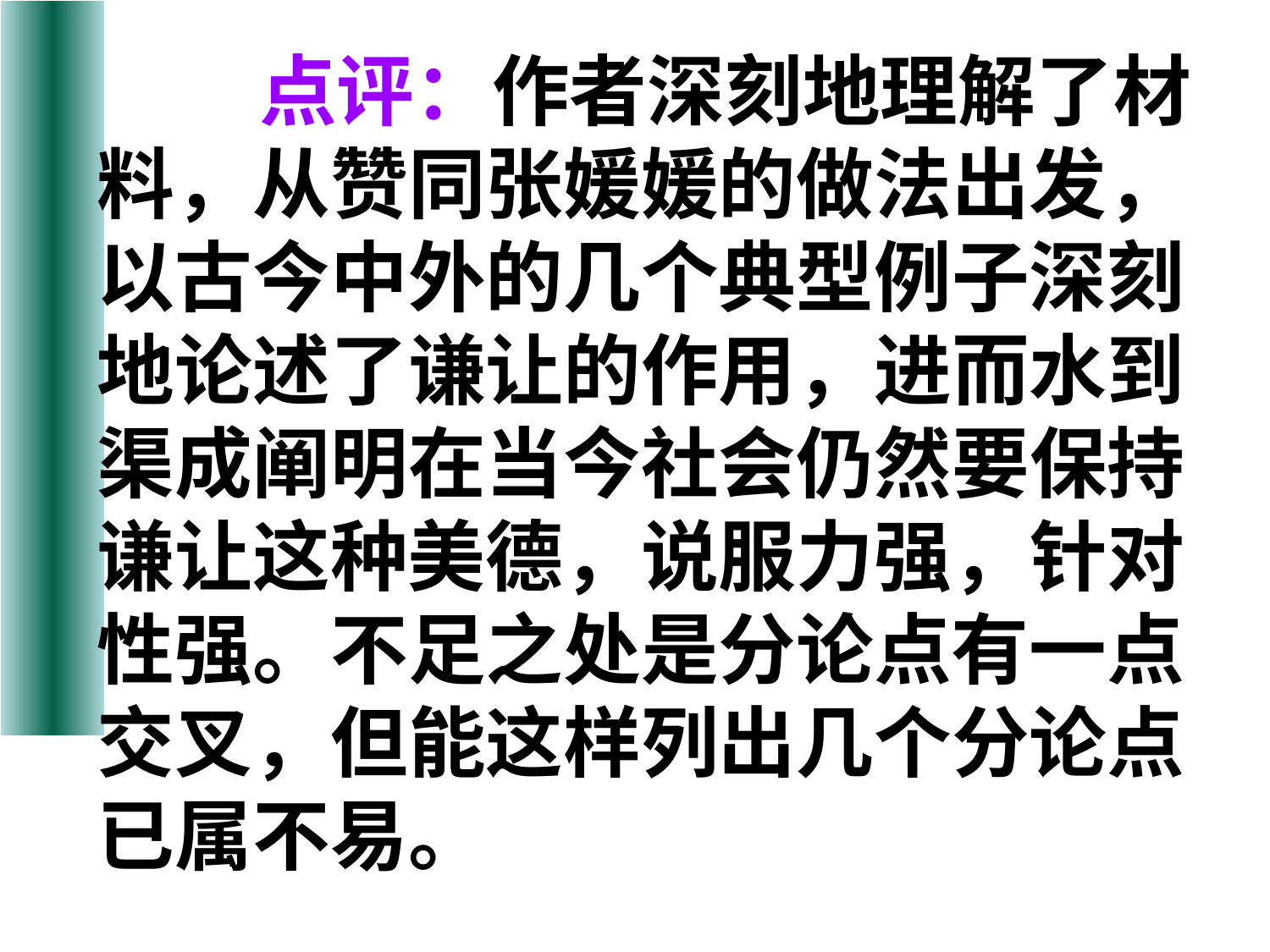

点评：作者深刻地理解了材料，从赞同张媛媛的做法出发，以古今中外的几个典型例子深刻地论述了谦让的作用，进而水到渠成阐明在当今社会仍然要保持谦让这种美德，说服力强，针对性强。不足之处是分论点有一点交叉，但能这样列出几个分论点已属不易。